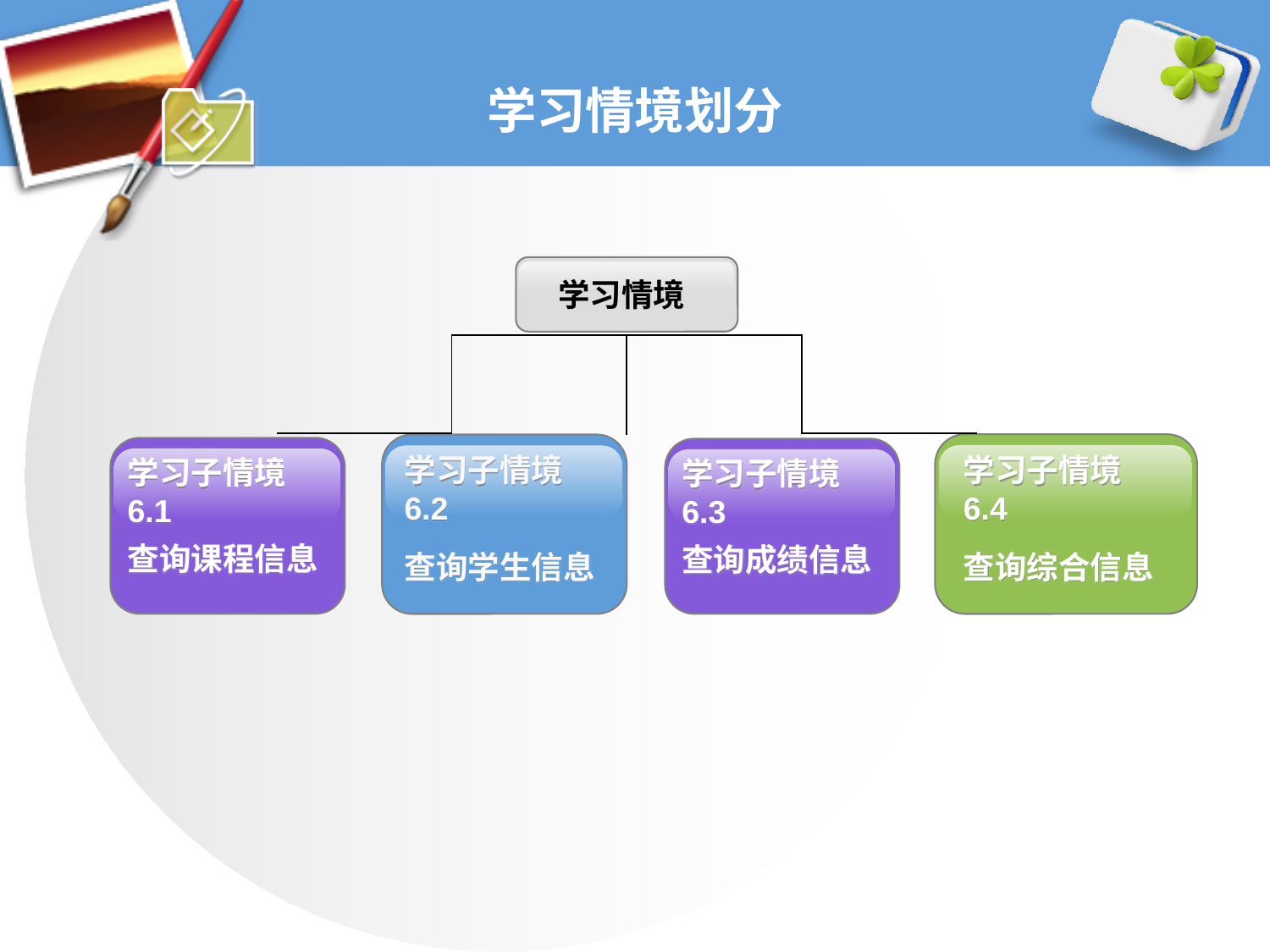

# 学习情境划分

学习情境

学习子情境 6.2
查询学生信息
学习子情境 6.4
查询综合信息
学习子情境 6.1
查询课程信息
学习子情境 6.3
查询成绩信息